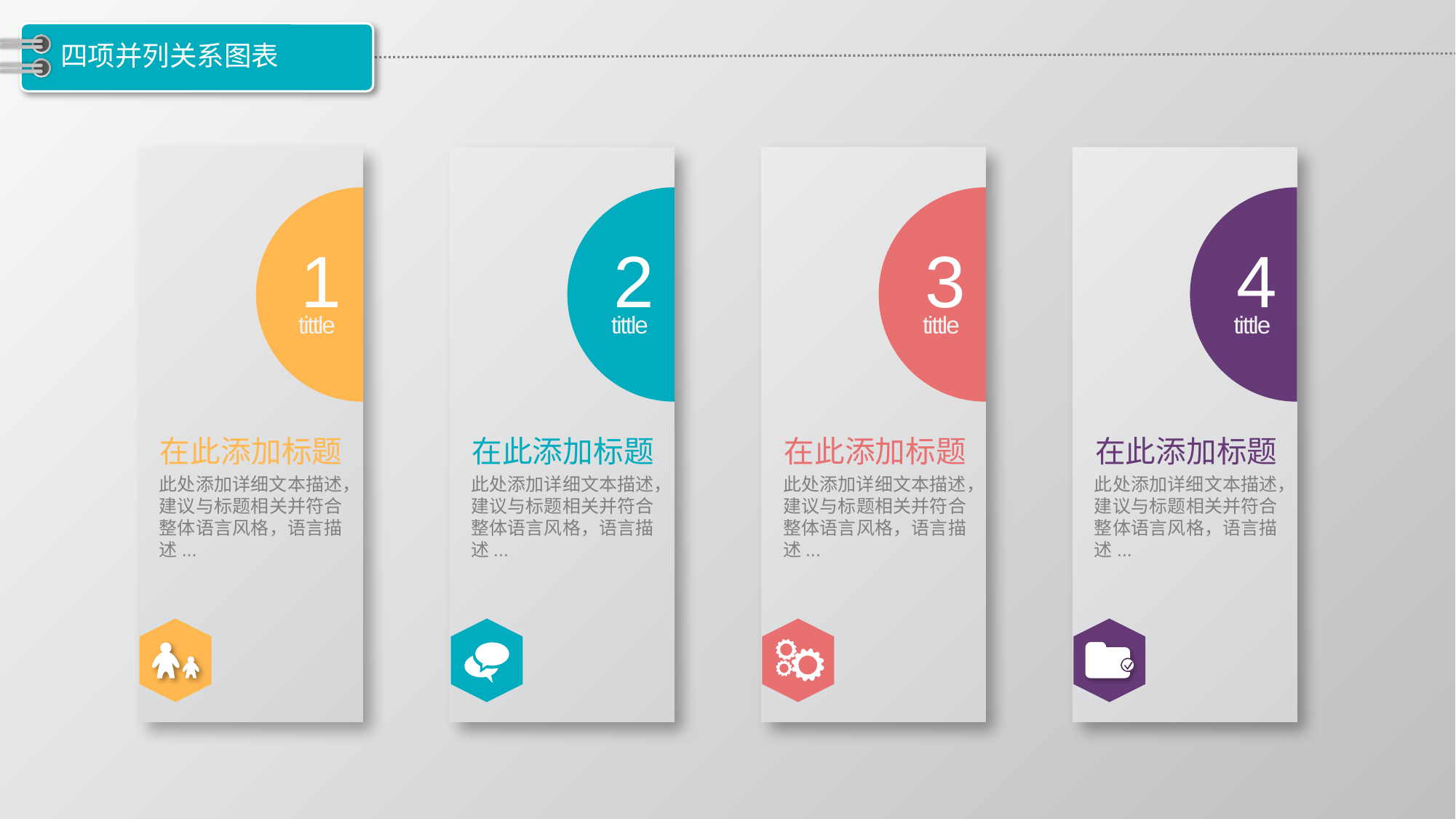

# 四项并列关系图表

1
2
3
4
tittle
tittle
tittle
tittle
在此添加标题
在此添加标题
在此添加标题
在此添加标题
此处添加详细文本描述，建议与标题相关并符合整体语言风格，语言描述...
此处添加详细文本描述，建议与标题相关并符合整体语言风格，语言描述...
此处添加详细文本描述，建议与标题相关并符合整体语言风格，语言描述...
此处添加详细文本描述，建议与标题相关并符合整体语言风格，语言描述...